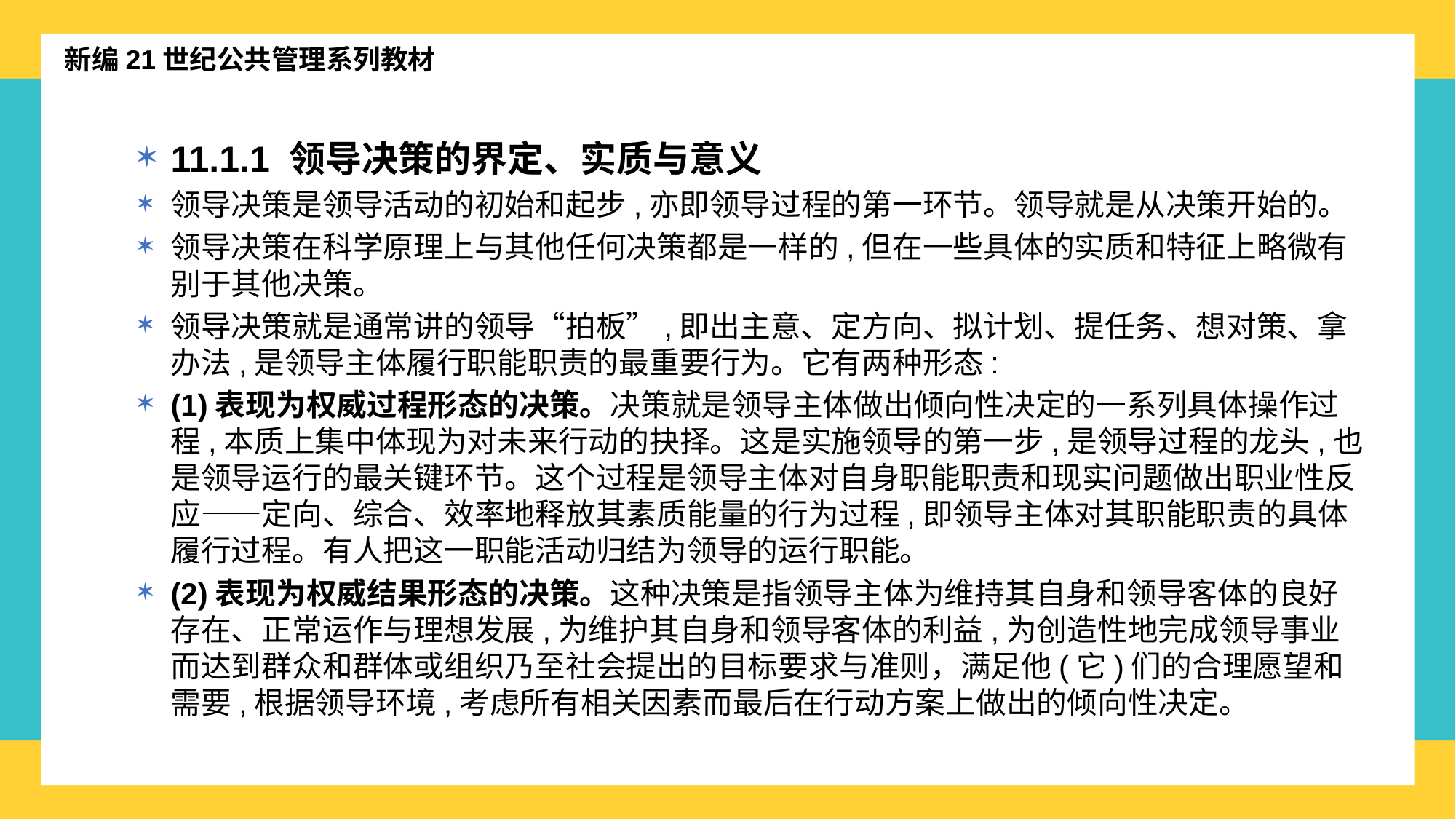

新编21世纪公共管理系列教材
11.1.1 领导决策的界定、实质与意义
领导决策是领导活动的初始和起步,亦即领导过程的第一环节。领导就是从决策开始的。
领导决策在科学原理上与其他任何决策都是一样的,但在一些具体的实质和特征上略微有别于其他决策。
领导决策就是通常讲的领导“拍板”,即出主意、定方向、拟计划、提任务、想对策、拿办法,是领导主体履行职能职责的最重要行为。它有两种形态:
(1)表现为权威过程形态的决策。决策就是领导主体做出倾向性决定的一系列具体操作过程,本质上集中体现为对未来行动的抉择。这是实施领导的第一步,是领导过程的龙头,也是领导运行的最关键环节。这个过程是领导主体对自身职能职责和现实问题做出职业性反应——定向、综合、效率地释放其素质能量的行为过程,即领导主体对其职能职责的具体履行过程。有人把这一职能活动归结为领导的运行职能。
(2)表现为权威结果形态的决策。这种决策是指领导主体为维持其自身和领导客体的良好存在、正常运作与理想发展,为维护其自身和领导客体的利益,为创造性地完成领导事业而达到群众和群体或组织乃至社会提出的目标要求与准则，满足他(它)们的合理愿望和需要,根据领导环境,考虑所有相关因素而最后在行动方案上做出的倾向性决定。